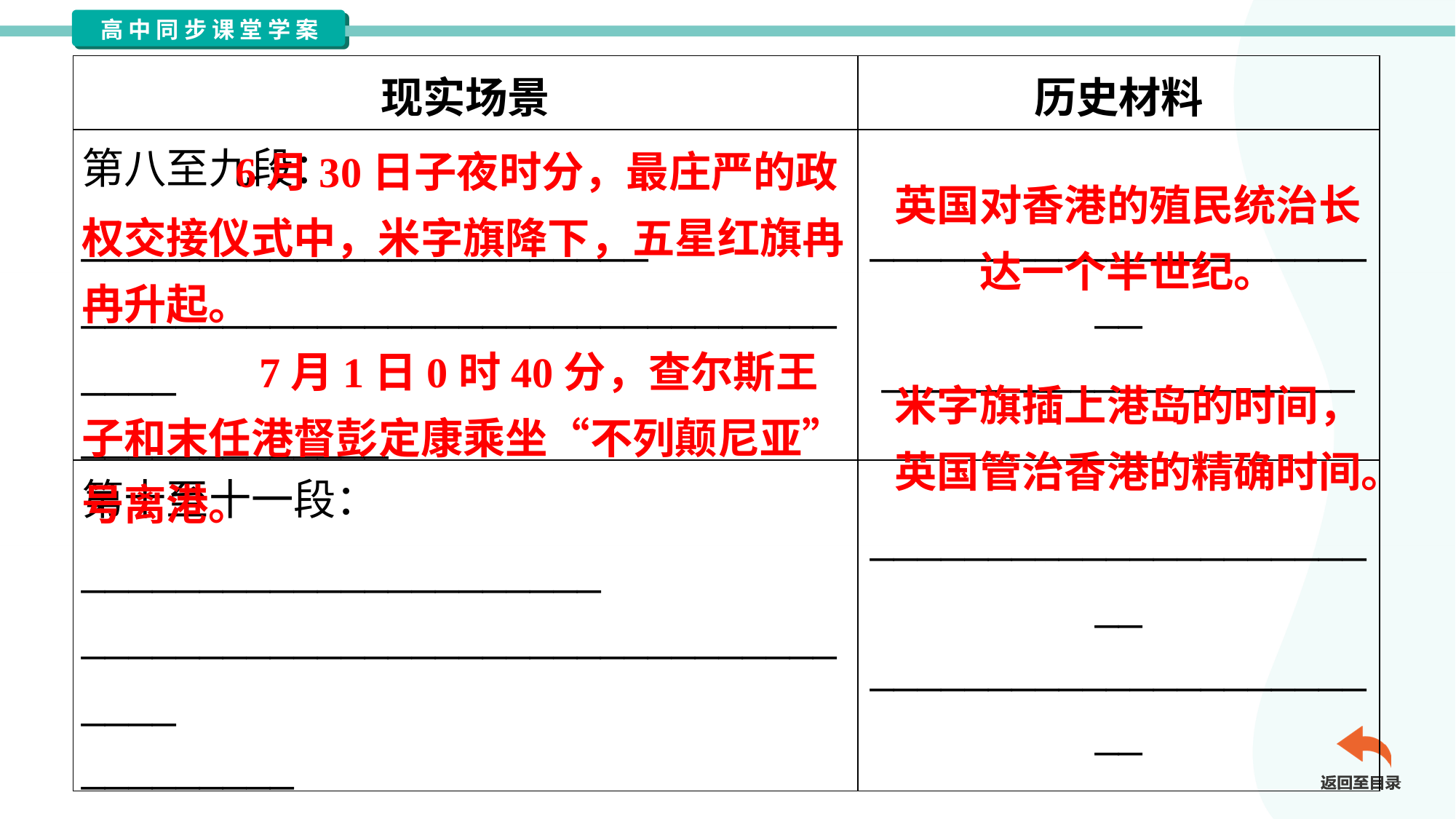

| 现实场景 | 历史材料 |
| --- | --- |
| 第八至九段：\_\_\_\_\_\_\_\_\_\_\_\_\_\_\_\_\_\_\_\_\_\_\_\_ \_\_\_\_\_\_\_\_\_\_\_\_\_\_\_\_\_\_\_\_\_\_\_\_\_\_\_\_\_\_\_\_\_\_\_\_ \_\_\_\_\_\_\_\_\_\_\_\_\_ | \_\_\_\_\_\_\_\_\_\_\_\_\_\_\_\_\_\_\_\_\_\_\_ \_\_\_\_\_\_\_\_\_\_\_\_\_\_\_\_\_\_\_\_ |
| 第十至十一段：\_\_\_\_\_\_\_\_\_\_\_\_\_\_\_\_\_\_\_\_\_\_ \_\_\_\_\_\_\_\_\_\_\_\_\_\_\_\_\_\_\_\_\_\_\_\_\_\_\_\_\_\_\_\_\_\_\_\_ \_\_\_\_\_\_\_\_\_ | \_\_\_\_\_\_\_\_\_\_\_\_\_\_\_\_\_\_\_\_\_\_\_ \_\_\_\_\_\_\_\_\_\_\_\_\_\_\_\_\_\_\_\_\_\_\_ |
             6月30日子夜时分，最庄严的政权交接仪式中，米字旗降下，五星红旗冉冉升起。
英国对香港的殖民统治长达一个半世纪。
               7月1日0时40分，查尔斯王子和末任港督彭定康乘坐“不列颠尼亚” 号离港。
米字旗插上港岛的时间，英国管治香港的精确时间。